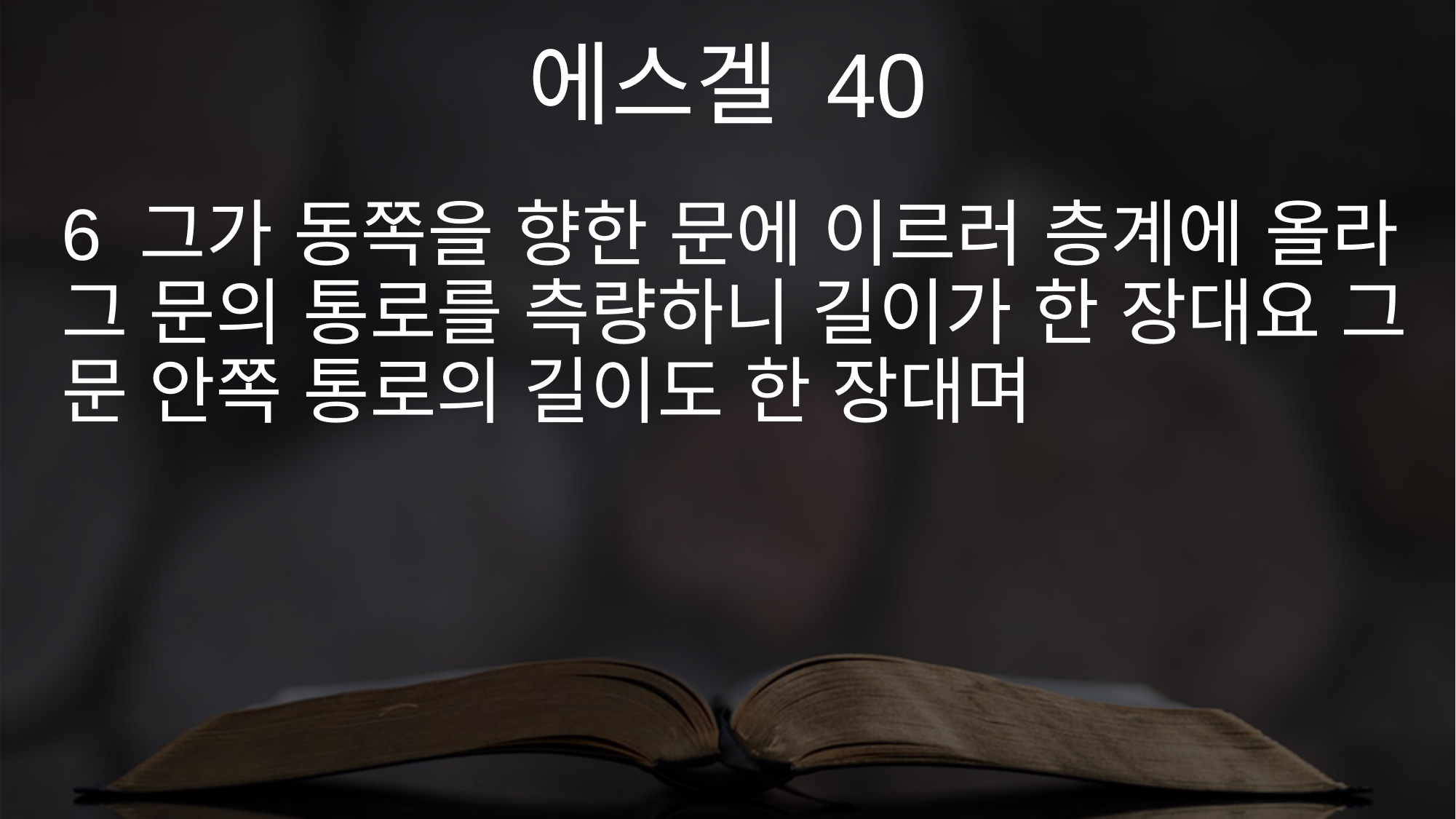

에스겔 40
6 그가 동쪽을 향한 문에 이르러 층계에 올라 그 문의 통로를 측량하니 길이가 한 장대요 그 문 안쪽 통로의 길이도 한 장대며